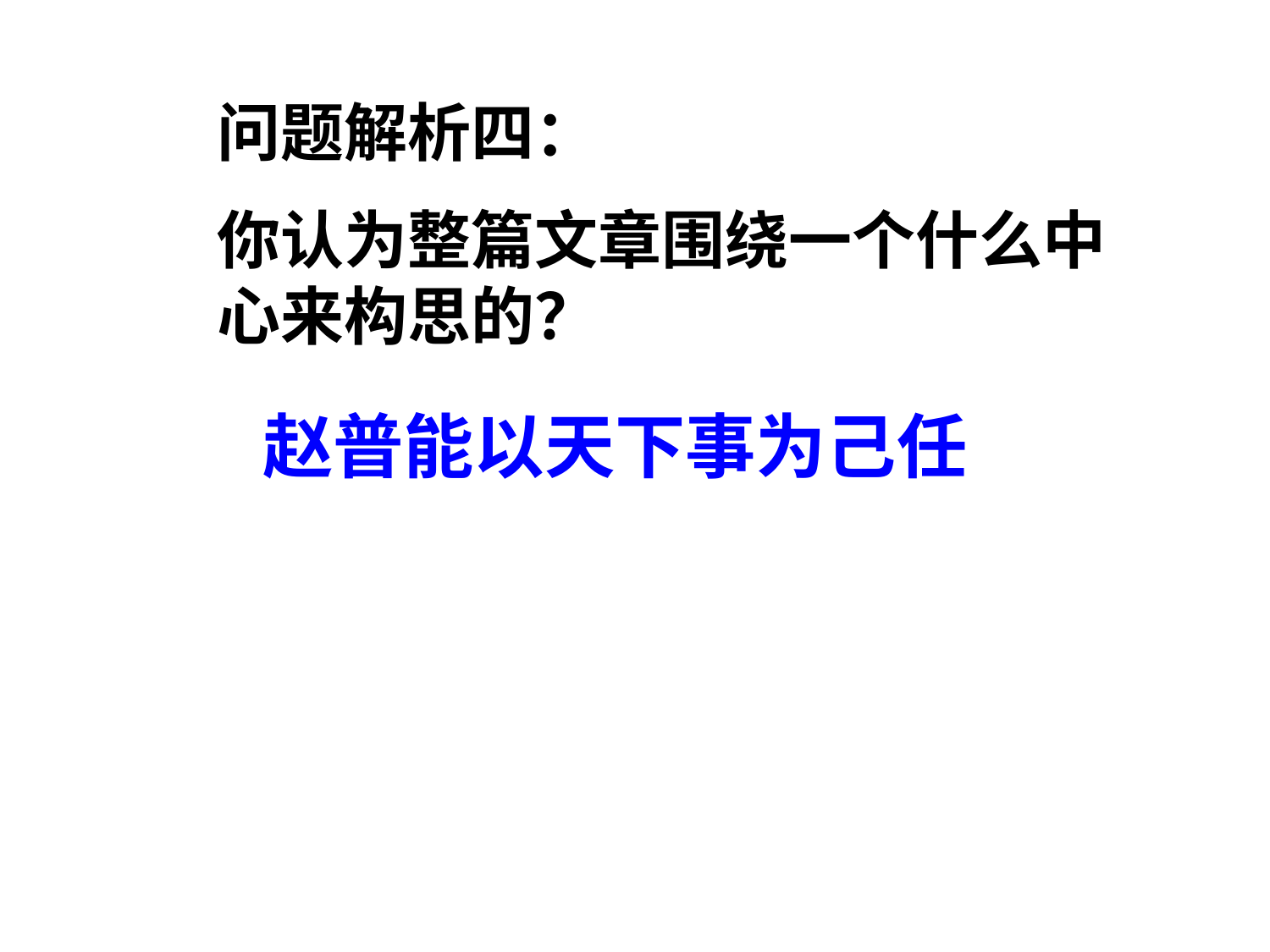

问题解析四：
你认为整篇文章围绕一个什么中心来构思的？

赵普能以天下事为己任